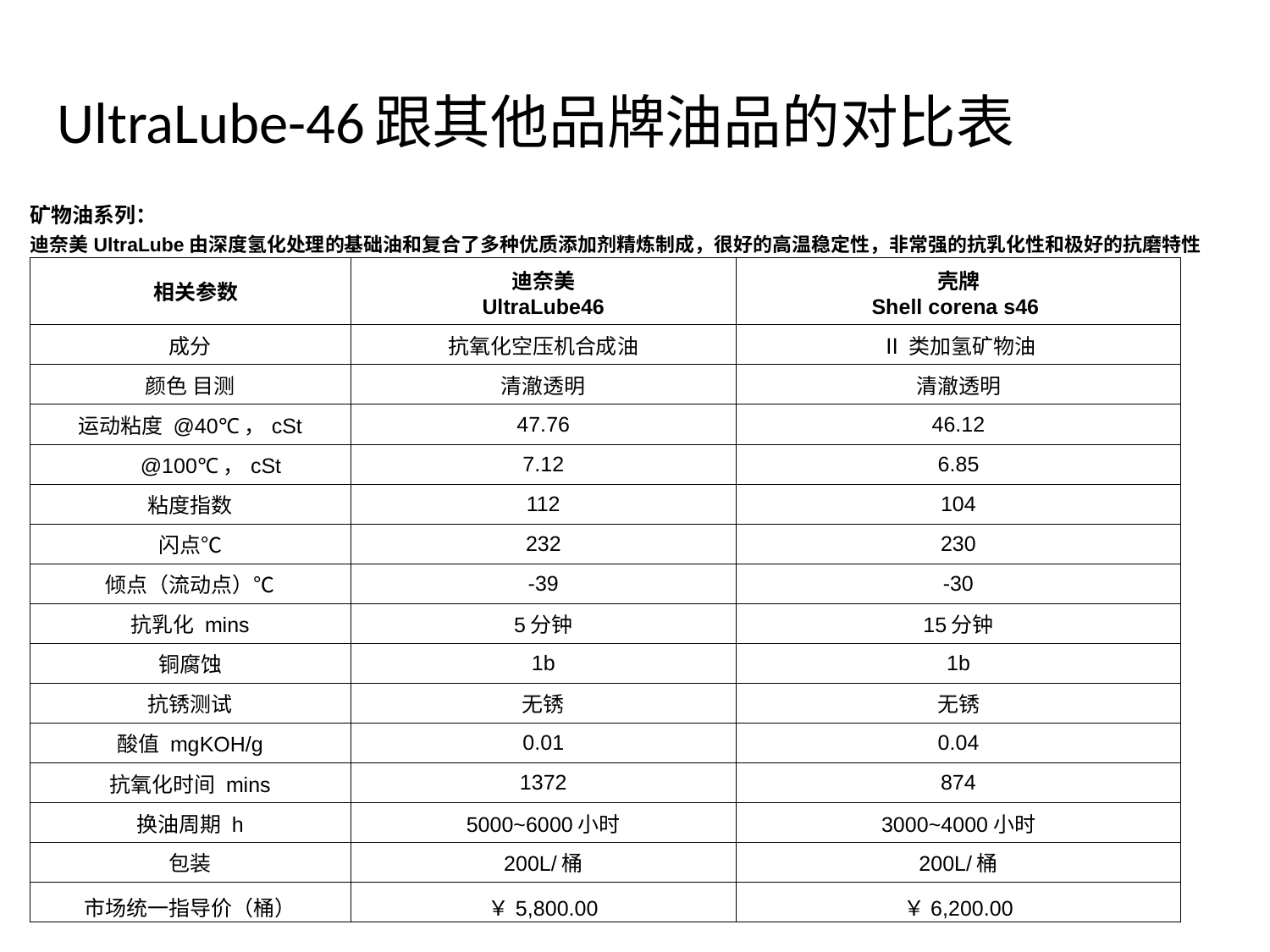

# UltraLube-46跟其他品牌油品的对比表
| 矿物油系列： 迪奈美UltraLube由深度氢化处理的基础油和复合了多种优质添加剂精炼制成，很好的高温稳定性，非常强的抗乳化性和极好的抗磨特性 |
| --- |
| 相关参数 | 迪奈美 UltraLube46 | 壳牌 Shell corena s46 |
| --- | --- | --- |
| 成分 | 抗氧化空压机合成油 | Ⅱ类加氢矿物油 |
| 颜色 目测 | 清澈透明 | 清澈透明 |
| 运动粘度 @40℃，cSt | 47.76 | 46.12 |
| @100℃，cSt | 7.12 | 6.85 |
| 粘度指数 | 112 | 104 |
| 闪点℃ | 232 | 230 |
| 倾点（流动点）℃ | -39 | -30 |
| 抗乳化 mins | 5分钟 | 15分钟 |
| 铜腐蚀 | 1b | 1b |
| 抗锈测试 | 无锈 | 无锈 |
| 酸值 mgKOH/g | 0.01 | 0.04 |
| 抗氧化时间 mins | 1372 | 874 |
| 换油周期 h | 5000~6000小时 | 3000~4000小时 |
| 包装 | 200L/桶 | 200L/桶 |
| 市场统一指导价（桶） | ￥5,800.00 | ￥6,200.00 |